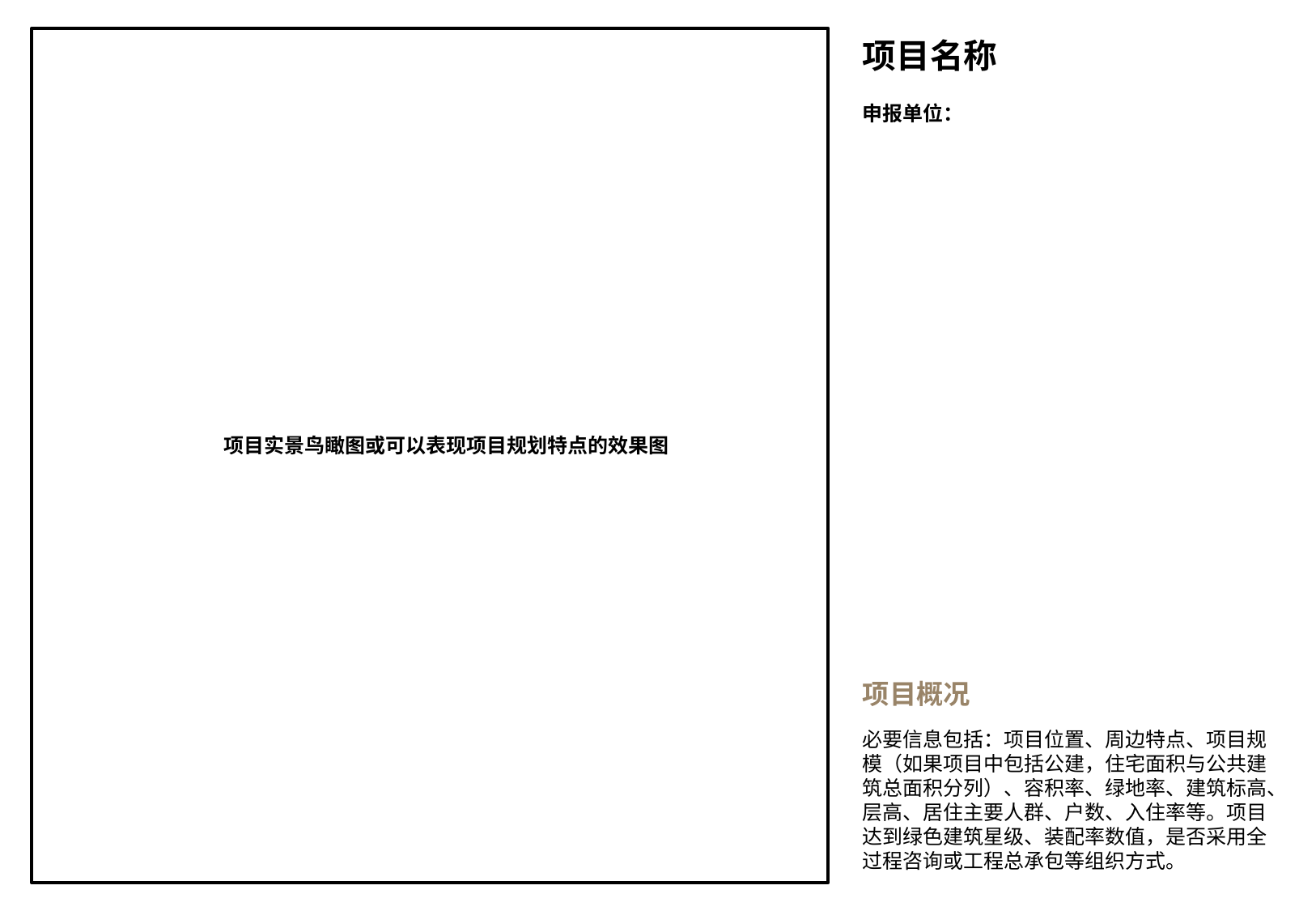

项目名称
申报单位：
项目实景鸟瞰图或可以表现项目规划特点的效果图
项目概况
必要信息包括：项目位置、周边特点、项目规模（如果项目中包括公建，住宅面积与公共建筑总面积分列）、容积率、绿地率、建筑标高、层高、居住主要人群、户数、入住率等。项目达到绿色建筑星级、装配率数值，是否采用全过程咨询或工程总承包等组织方式。